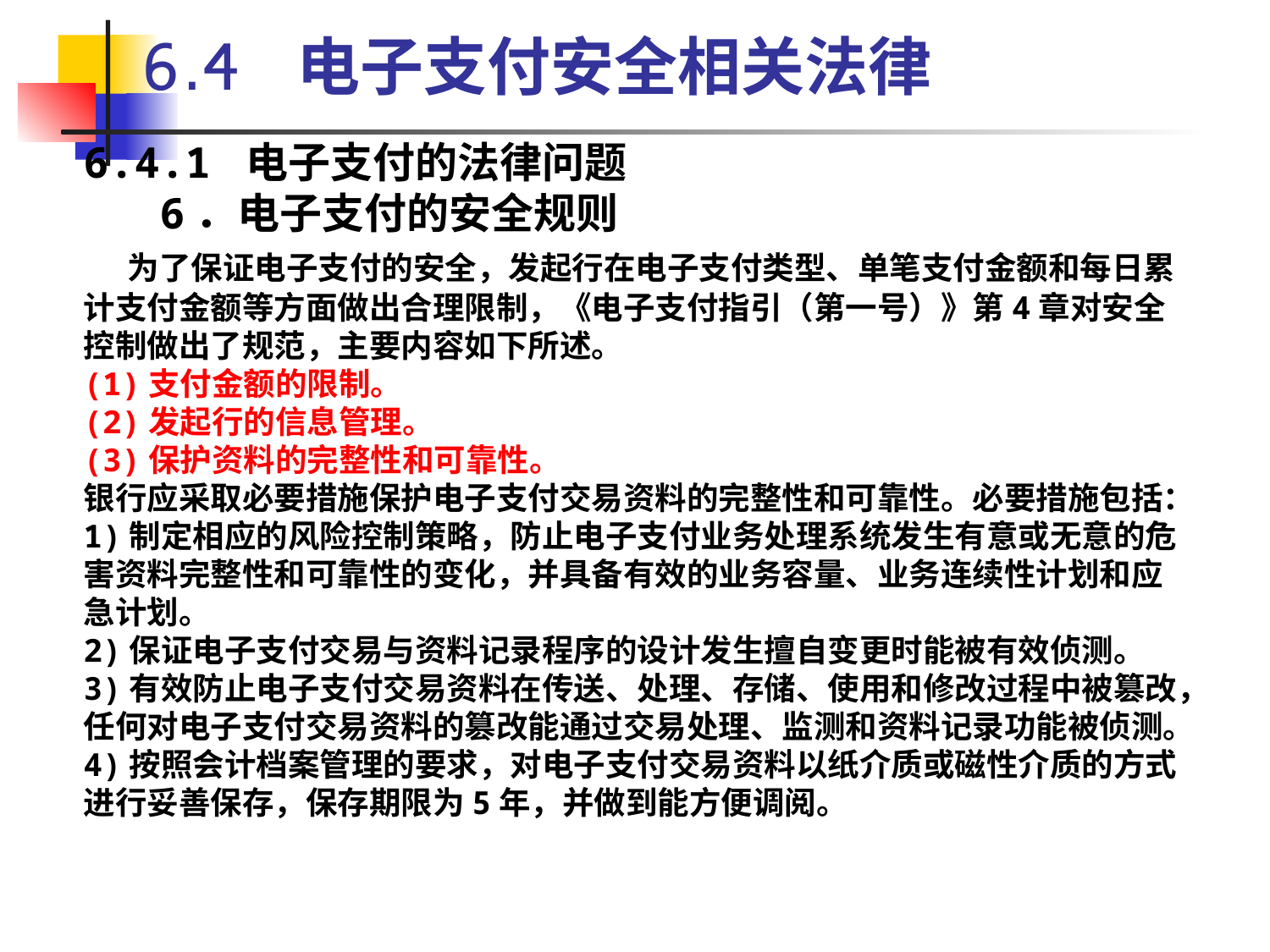

6.4  电子支付安全相关法律
6.4.1 电子支付的法律问题
   6．电子支付的安全规则
    为了保证电子支付的安全，发起行在电子支付类型、单笔支付金额和每日累计支付金额等方面做出合理限制，《电子支付指引（第一号）》第4章对安全控制做出了规范，主要内容如下所述。
(1)支付金额的限制。
(2)发起行的信息管理。
(3)保护资料的完整性和可靠性。
银行应采取必要措施保护电子支付交易资料的完整性和可靠性。必要措施包括：
1)制定相应的风险控制策略，防止电子支付业务处理系统发生有意或无意的危害资料完整性和可靠性的变化，并具备有效的业务容量、业务连续性计划和应急计划。
2)保证电子支付交易与资料记录程序的设计发生擅自变更时能被有效侦测。
3)有效防止电子支付交易资料在传送、处理、存储、使用和修改过程中被篡改，任何对电子支付交易资料的篡改能通过交易处理、监测和资料记录功能被侦测。
4)按照会计档案管理的要求，对电子支付交易资料以纸介质或磁性介质的方式进行妥善保存，保存期限为5年，并做到能方便调阅。